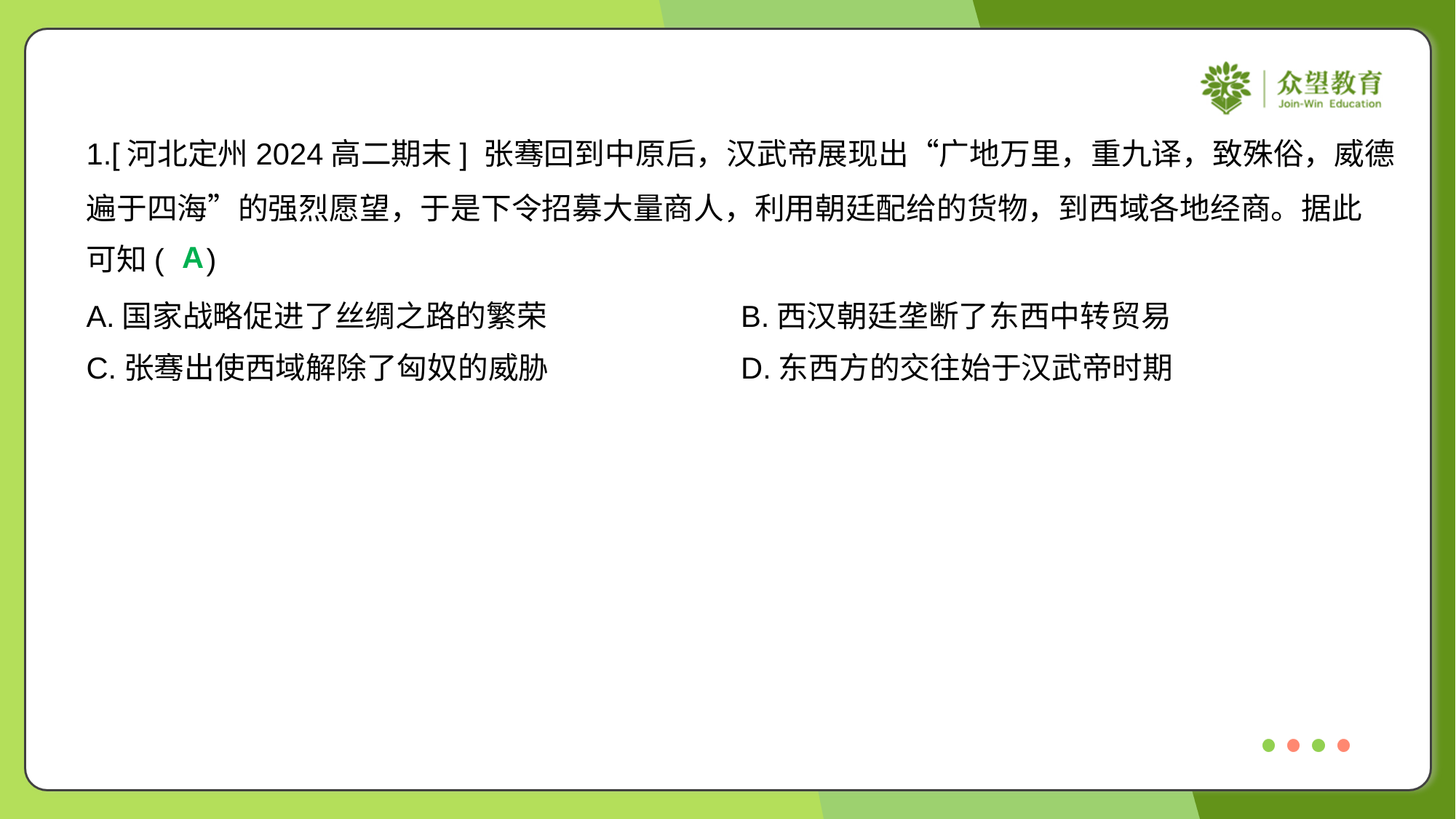

1.[河北定州2024高二期末] 张骞回到中原后，汉武帝展现出“广地万里，重九译，致殊俗，威德
遍于四海”的强烈愿望，于是下令招募大量商人，利用朝廷配给的货物，到西域各地经商。据此
可知(     )
A
A.国家战略促进了丝绸之路的繁荣	B.西汉朝廷垄断了东西中转贸易
C.张骞出使西域解除了匈奴的威胁	D.东西方的交往始于汉武帝时期